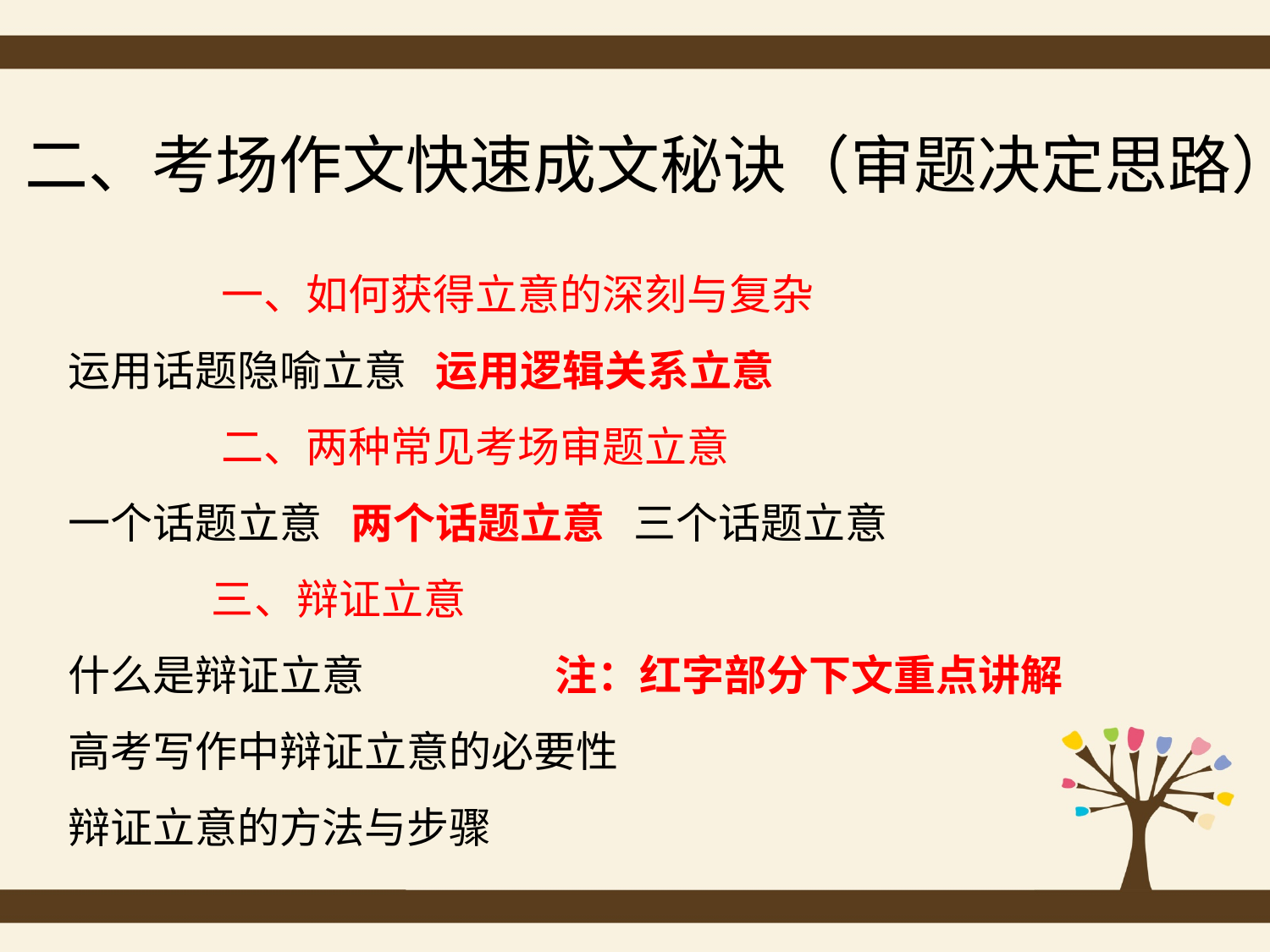

二、考场作文快速成文秘诀（审题决定思路）
               一、如何获得立意的深刻与复杂
运用话题隐喻立意   运用逻辑关系立意
               二、两种常见考场审题立意
一个话题立意   两个话题立意   三个话题立意
              三、辩证立意
什么是辩证立意                    注：红字部分下文重点讲解
高考写作中辩证立意的必要性
辩证立意的方法与步骤